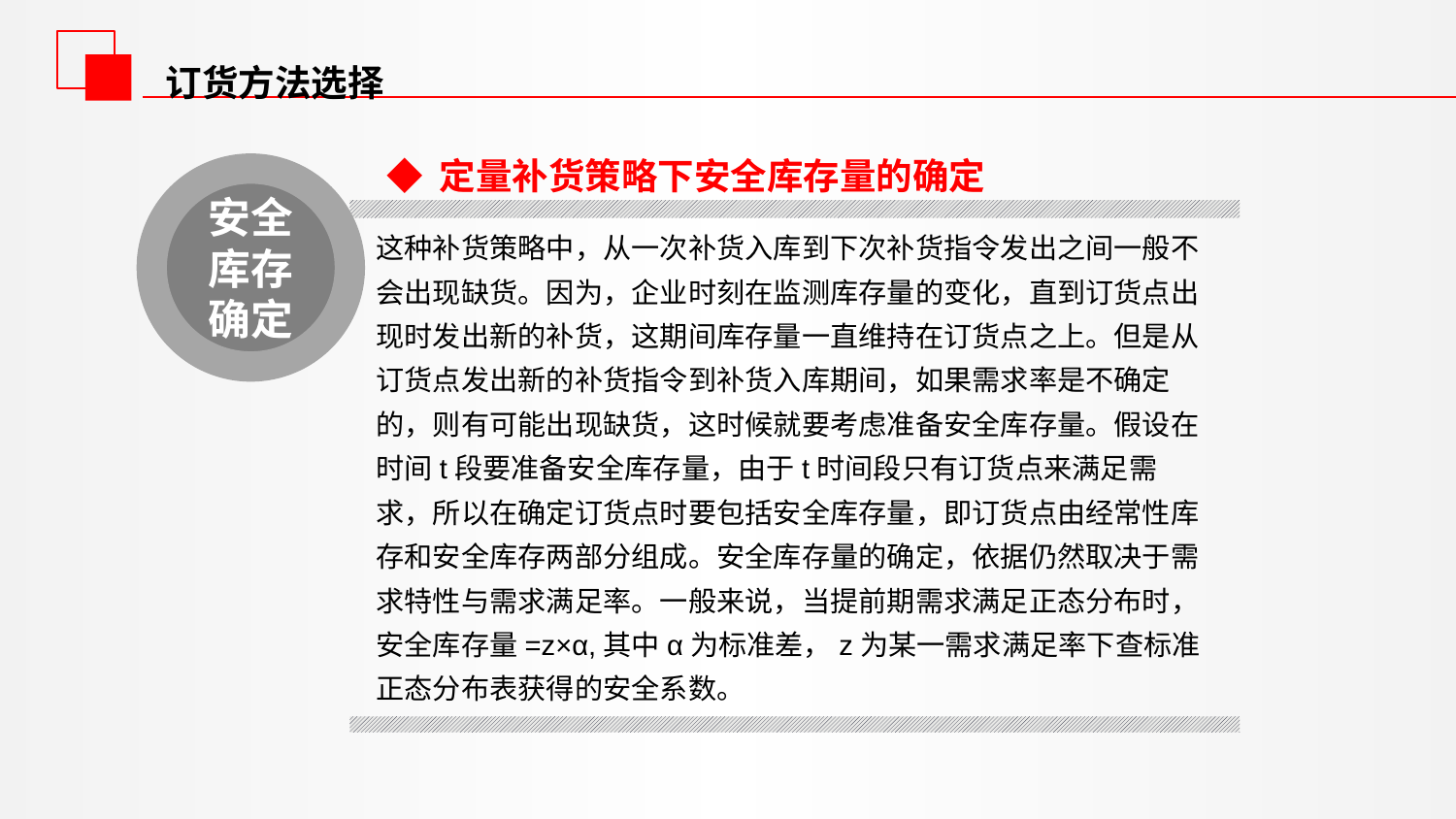

订货方法选择
◆ 定量补货策略下安全库存量的确定
安全库存确定

这种补货策略中，从一次补货入库到下次补货指令发出之间一般不会出现缺货。因为，企业时刻在监测库存量的变化，直到订货点出现时发出新的补货，这期间库存量一直维持在订货点之上。但是从订货点发出新的补货指令到补货入库期间，如果需求率是不确定的，则有可能出现缺货，这时候就要考虑准备安全库存量。假设在时间t段要准备安全库存量，由于t时间段只有订货点来满足需求，所以在确定订货点时要包括安全库存量，即订货点由经常性库存和安全库存两部分组成。安全库存量的确定，依据仍然取决于需求特性与需求满足率。一般来说，当提前期需求满足正态分布时，安全库存量=z×α,其中α为标准差，z为某一需求满足率下查标准正态分布表获得的安全系数。